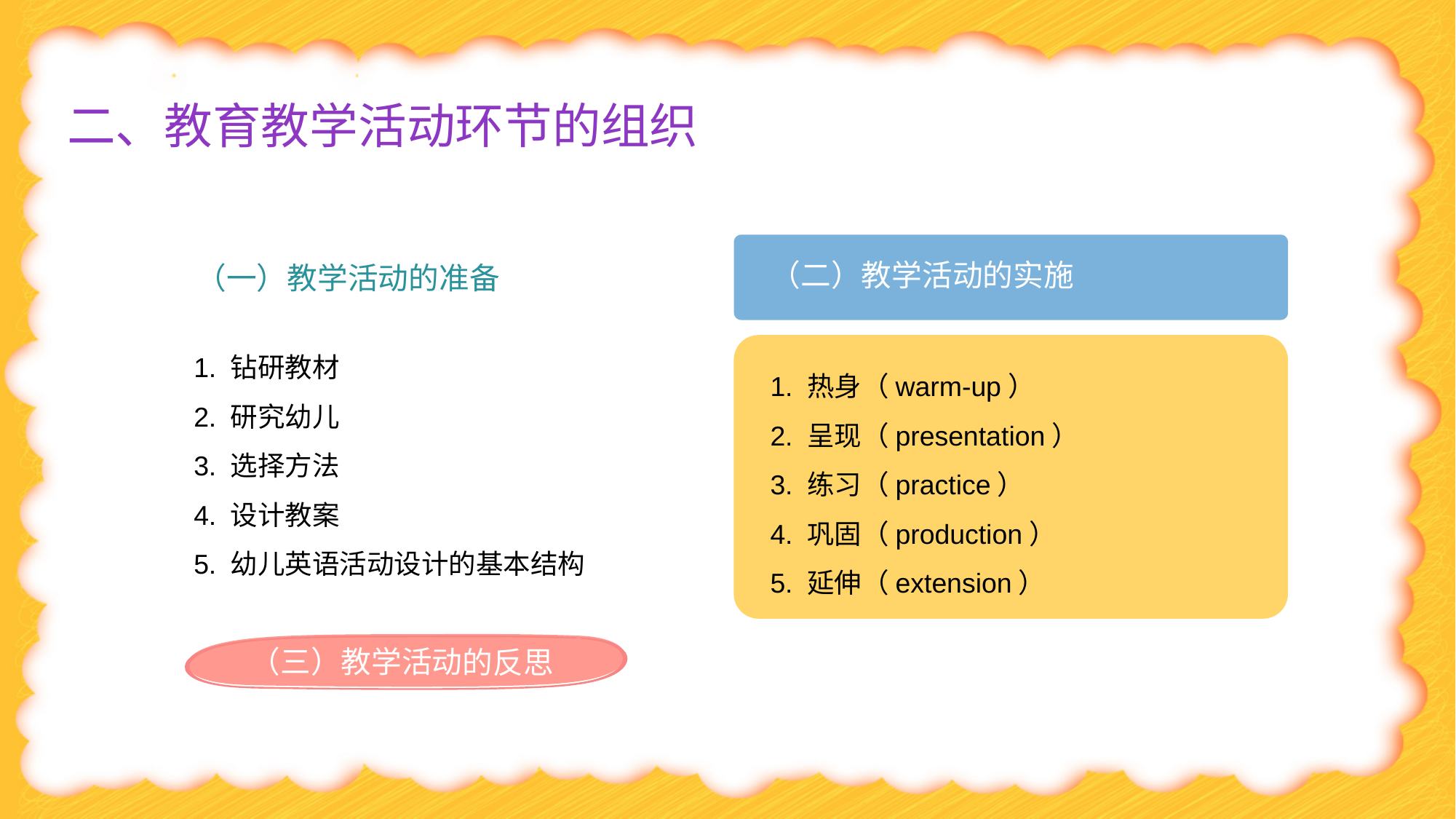

# 二、教育教学活动环节的组织

（一）教学活动的准备
（二）教学活动的实施
1. 钻研教材
2. 研究幼儿
3. 选择方法
4. 设计教案
5. 幼儿英语活动设计的基本结构

1. 热身（warm-up）
2. 呈现（presentation）
3. 练习（practice）
4. 巩固（production）
5. 延伸（extension）

（三）教学活动的反思